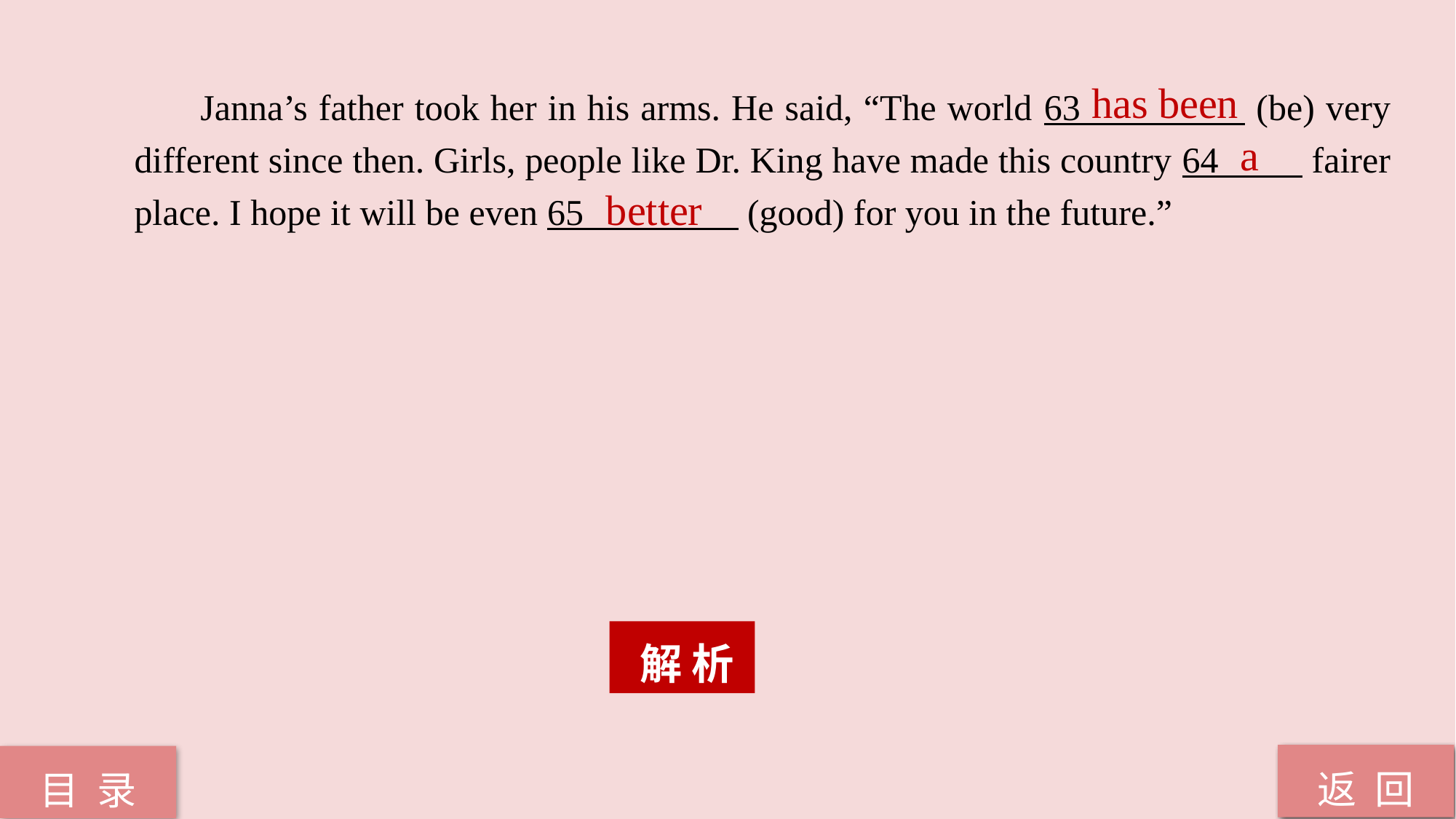

Janna’s father took her in his arms. He said, “The world 63                (be) very different since then. Girls, people like Dr. King have made this country 64          fairer place. I hope it will be even 65                  (good) for you in the future.”
has been
a
better
 解 析
返  回